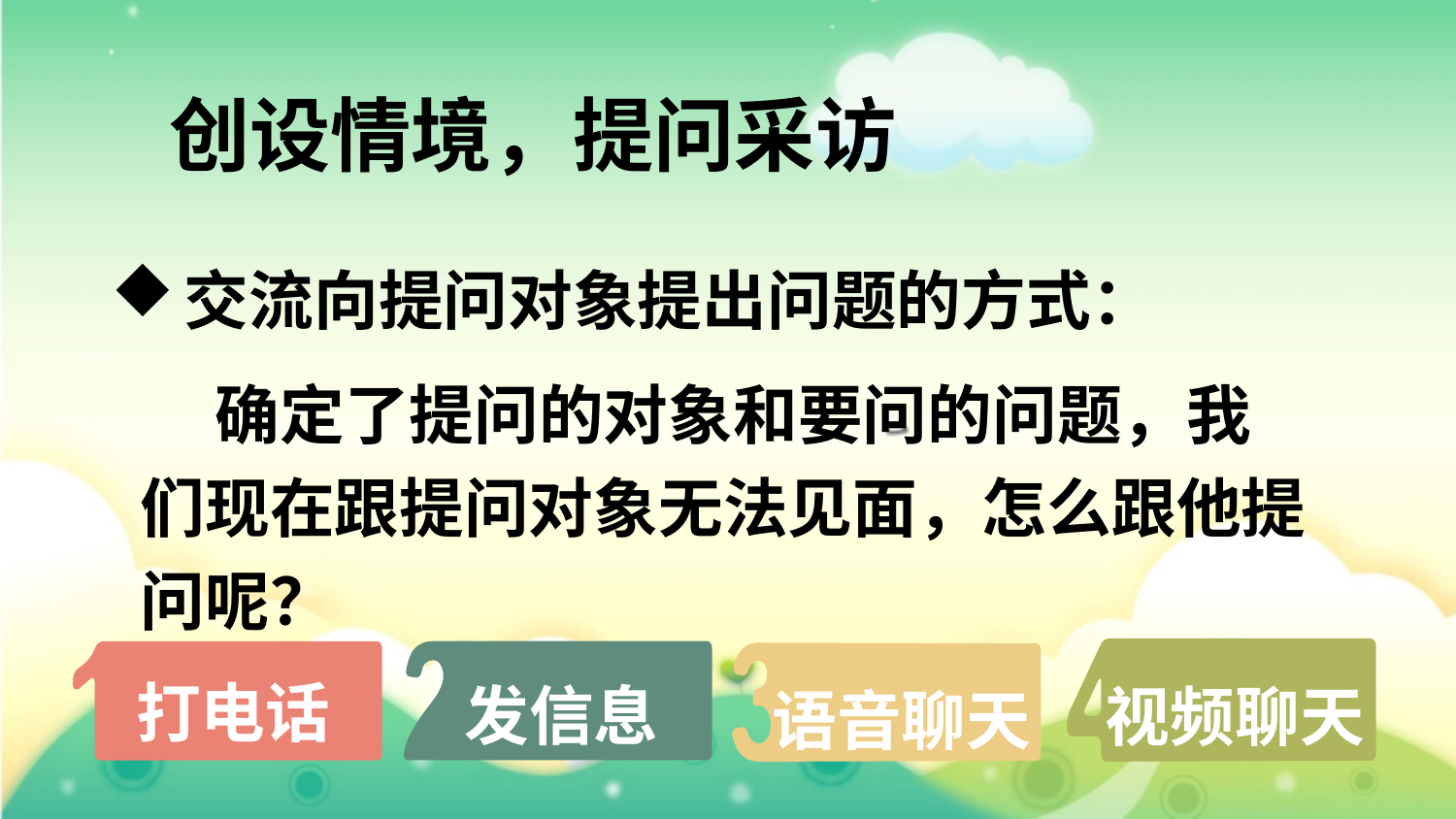

创设情境，提问采访
交流向提问对象提出问题的方式：
    确定了提问的对象和要问的问题，我们现在跟提问对象无法见面，怎么跟他提问呢？

视频聊天

发信息

打电话

语音聊天